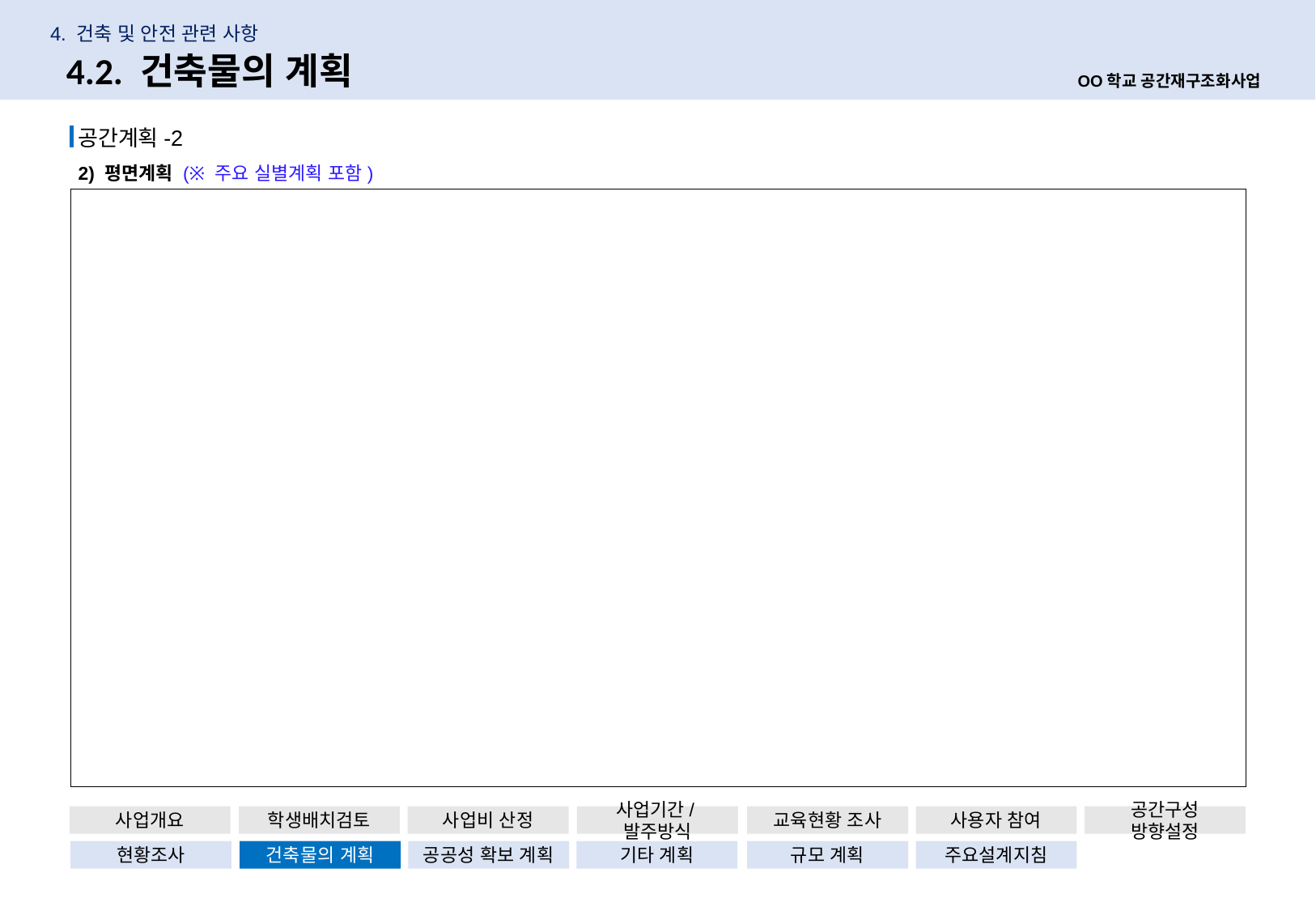

4. 건축 및 안전 관련 사항
29
4.2. 건축물의 계획
OO학교 공간재구조화사업
공간계획-2
2) 평면계획 (※ 주요 실별계획 포함)
|  |
| --- |
사업개요
학생배치검토
사업비 산정
사업기간/발주방식
교육현황 조사
사용자 참여
공간구성 방향설정
현황조사
건축물의 계획
공공성 확보 계획
기타 계획
규모 계획
주요설계지침